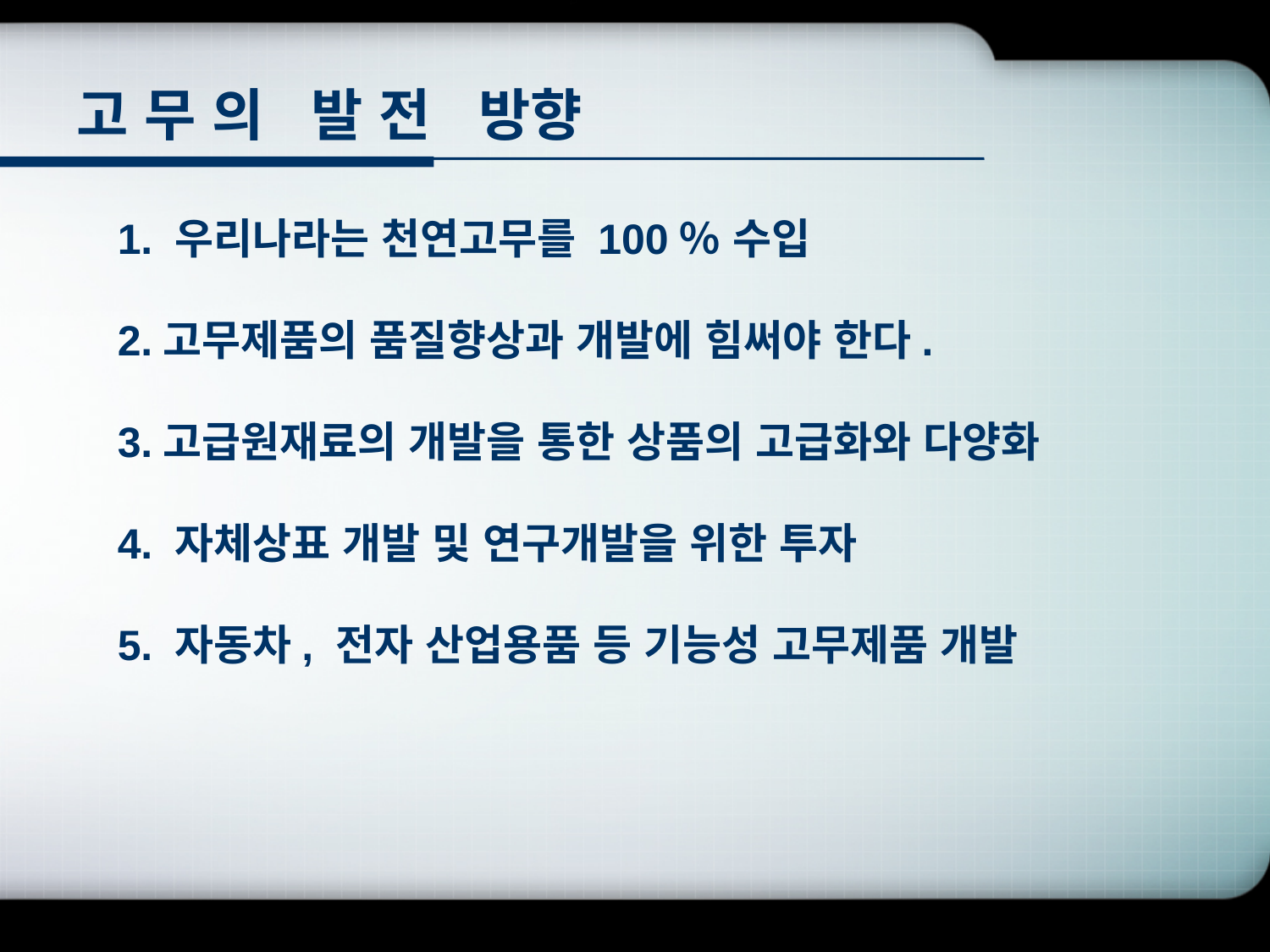

# 고 무 의   발 전   방향
1. 우리나라는 천연고무를 100％ 수입

2.고무제품의 품질향상과 개발에 힘써야 한다.

3.고급원재료의 개발을 통한 상품의 고급화와 다양화

4. 자체상표 개발 및 연구개발을 위한 투자

5. 자동차, 전자 산업용품 등 기능성 고무제품 개발